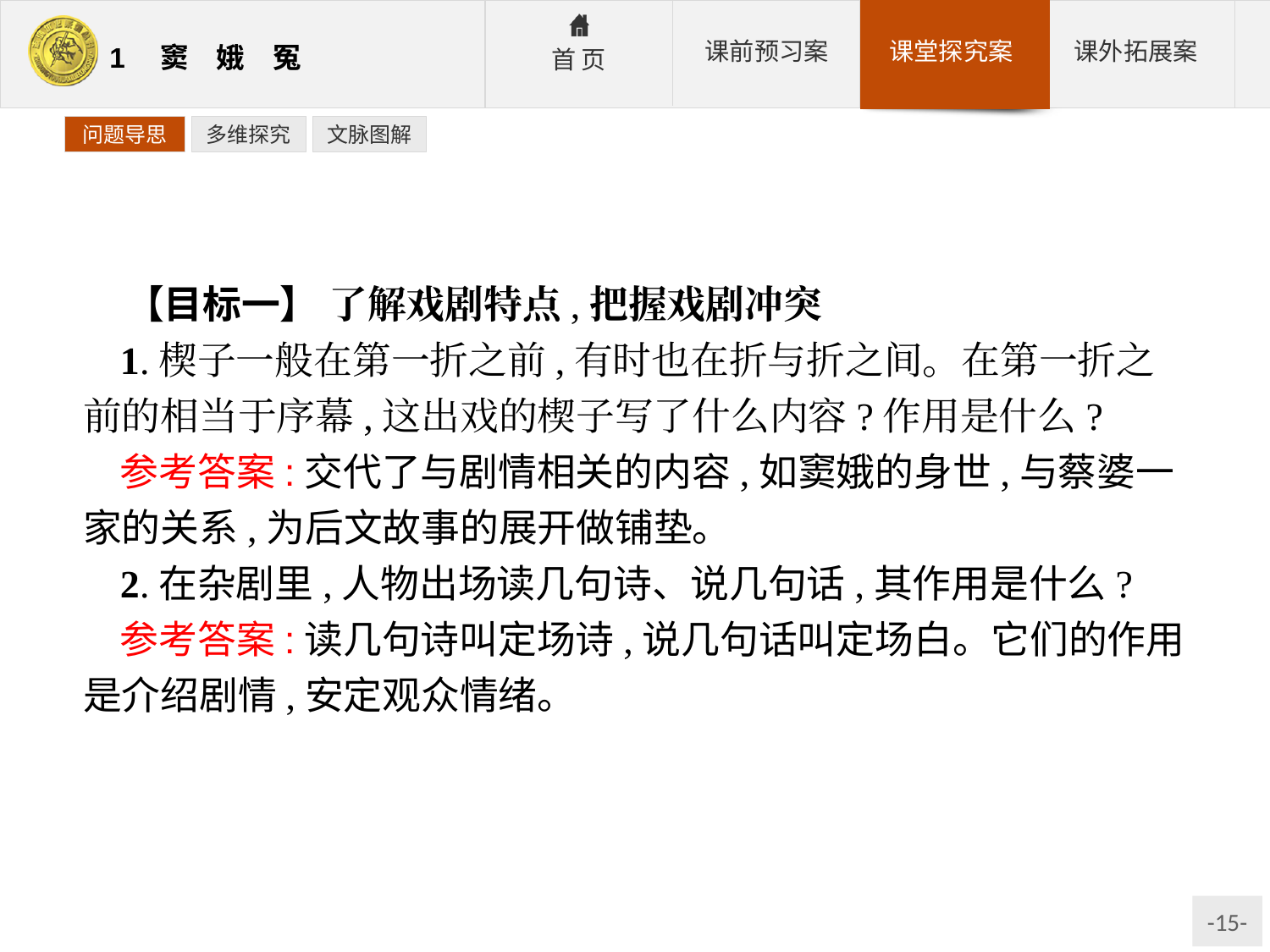

问题导思
多维探究
文脉图解
【目标一】 了解戏剧特点,把握戏剧冲突
1.楔子一般在第一折之前,有时也在折与折之间。在第一折之前的相当于序幕,这出戏的楔子写了什么内容?作用是什么?
参考答案:交代了与剧情相关的内容,如窦娥的身世,与蔡婆一家的关系,为后文故事的展开做铺垫。
2.在杂剧里,人物出场读几句诗、说几句话,其作用是什么?
参考答案:读几句诗叫定场诗,说几句话叫定场白。它们的作用是介绍剧情,安定观众情绪。